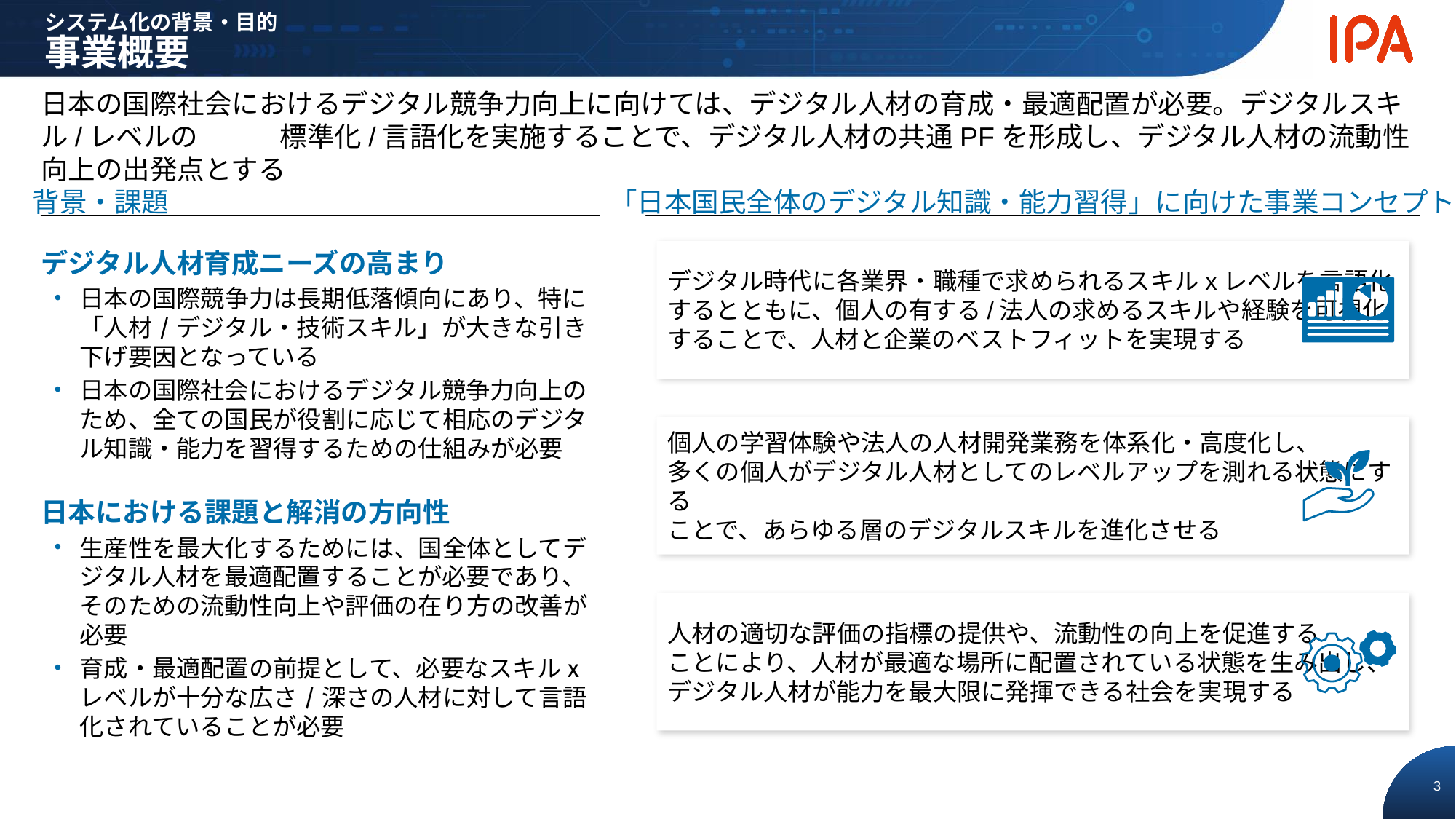

システム化の背景・目的
事業概要

日本の国際社会におけるデジタル競争力向上に向けては、デジタル人材の育成・最適配置が必要。デジタルスキル/レベルの　　　標準化/言語化を実施することで、デジタル人材の共通PFを形成し、デジタル人材の流動性向上の出発点とする
背景・課題
「日本国民全体のデジタル知識・能力習得」に向けた事業コンセプト
デジタル人材育成ニーズの高まり
日本の国際競争力は長期低落傾向にあり、特に 「人材/デジタル・技術スキル」が大きな引き下げ要因となっている
日本の国際社会におけるデジタル競争力向上のため、全ての国民が役割に応じて相応のデジタル知識・能力を習得するための仕組みが必要

日本における課題と解消の方向性
生産性を最大化するためには、国全体としてデジタル人材を最適配置することが必要であり、そのための流動性向上や評価の在り方の改善が必要
育成・最適配置の前提として、必要なスキルxレベルが十分な広さ/深さの人材に対して言語化されていることが必要
デジタル時代に各業界・職種で求められるスキルxレベルを言語化
するとともに、個人の有する/法人の求めるスキルや経験を可視化
することで、人材と企業のベストフィットを実現する

個人の学習体験や法人の人材開発業務を体系化・高度化し、
多くの個人がデジタル人材としてのレベルアップを測れる状態にする
ことで、あらゆる層のデジタルスキルを進化させる

人材の適切な評価の指標の提供や、流動性の向上を促進する
ことにより、人材が最適な場所に配置されている状態を生み出し、
デジタル人材が能力を最大限に発揮できる社会を実現する